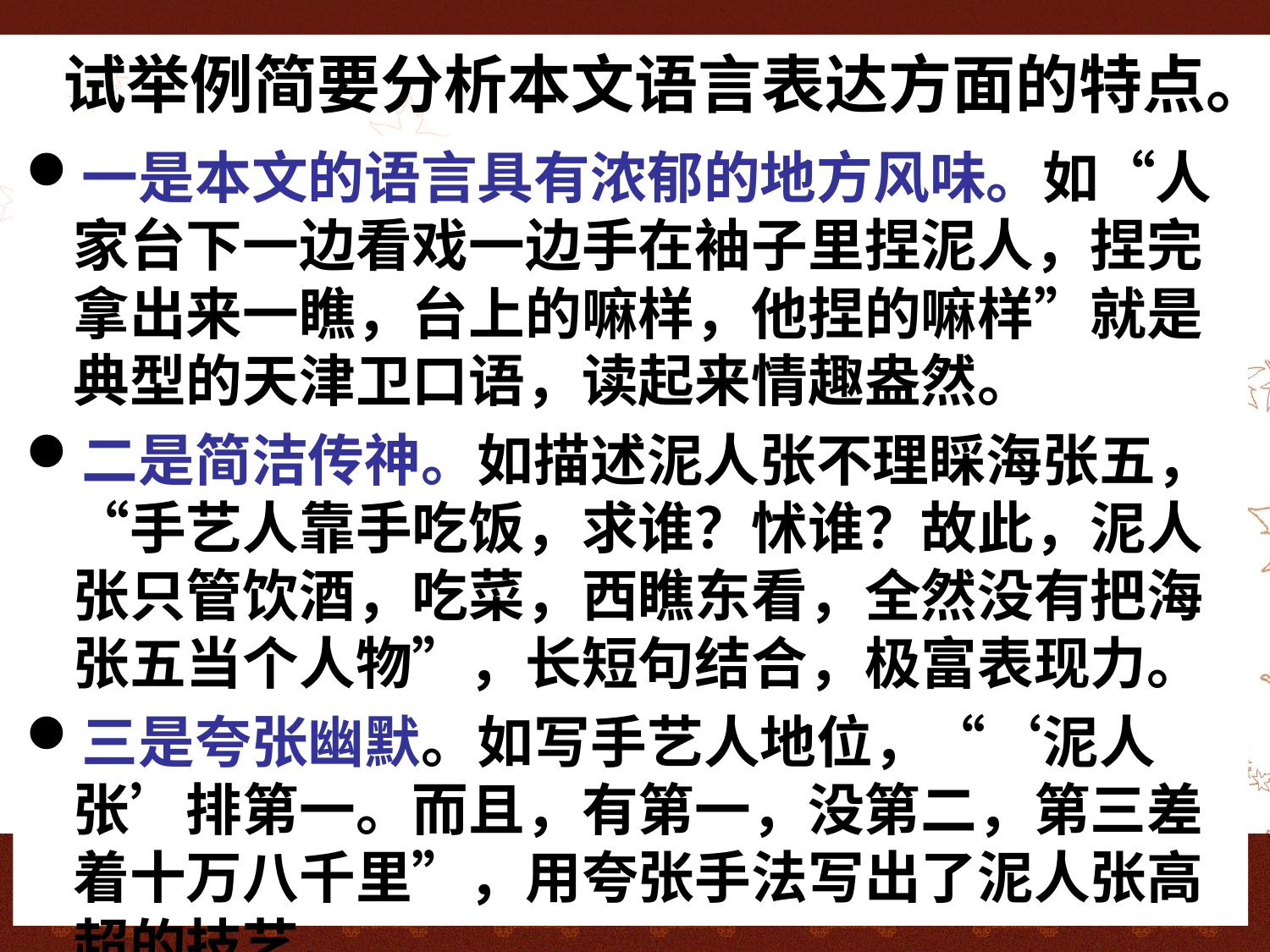

试举例简要分析本文语言表达方面的特点。
一是本文的语言具有浓郁的地方风味。如“人家台下一边看戏一边手在袖子里捏泥人，捏完拿出来一瞧，台上的嘛样，他捏的嘛样”就是典型的天津卫口语，读起来情趣盎然。
二是简洁传神。如描述泥人张不理睬海张五，“手艺人靠手吃饭，求谁？怵谁？故此，泥人张只管饮酒，吃菜，西瞧东看，全然没有把海张五当个人物”，长短句结合，极富表现力。
三是夸张幽默。如写手艺人地位，“‘泥人张’排第一。而且，有第一，没第二，第三差着十万八千里”，用夸张手法写出了泥人张高超的技艺。